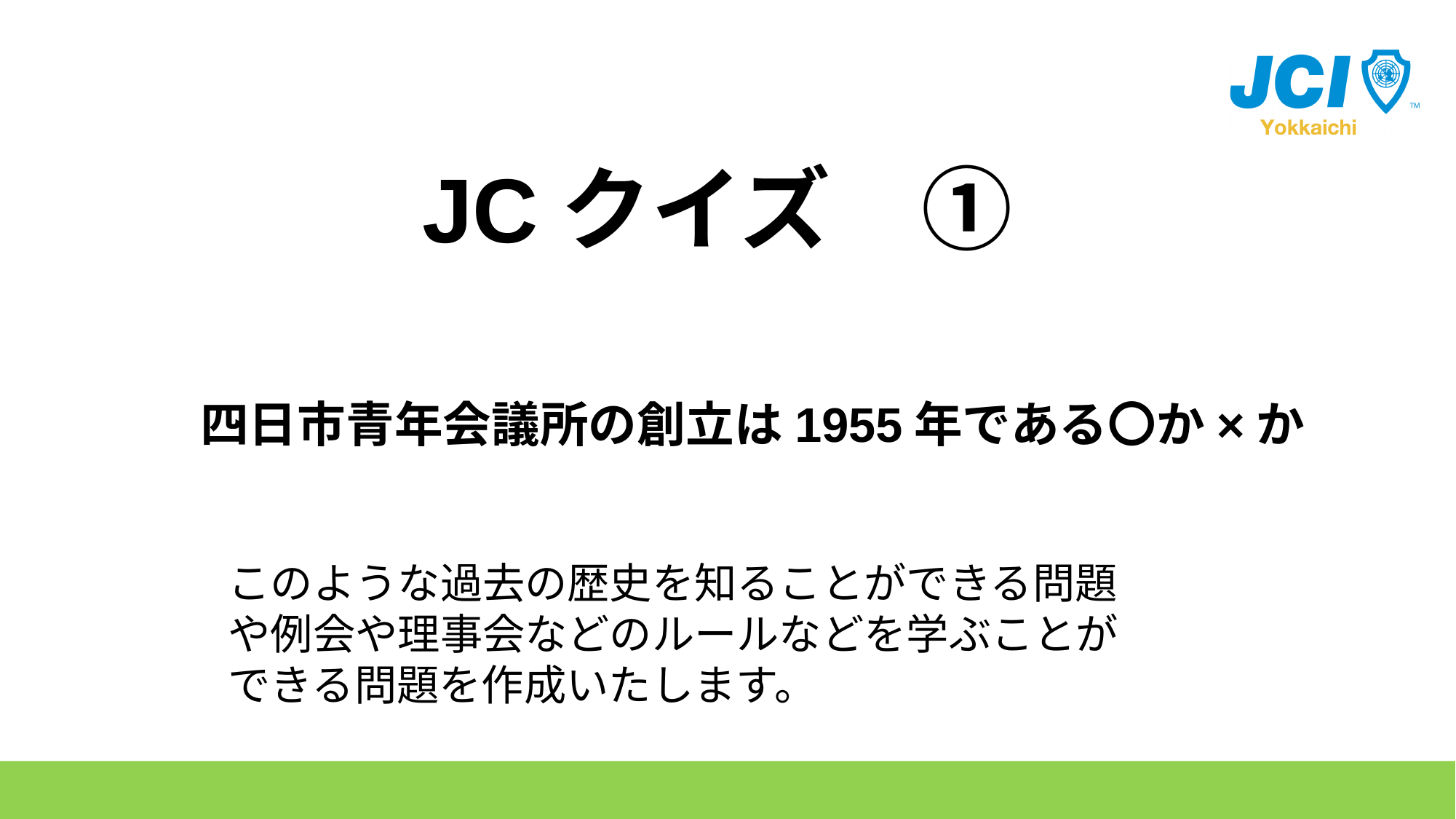

JCクイズ　①
四日市青年会議所の創立は1955年である〇か×か
このような過去の歴史を知ることができる問題や例会や理事会などのルールなどを学ぶことができる問題を作成いたします。